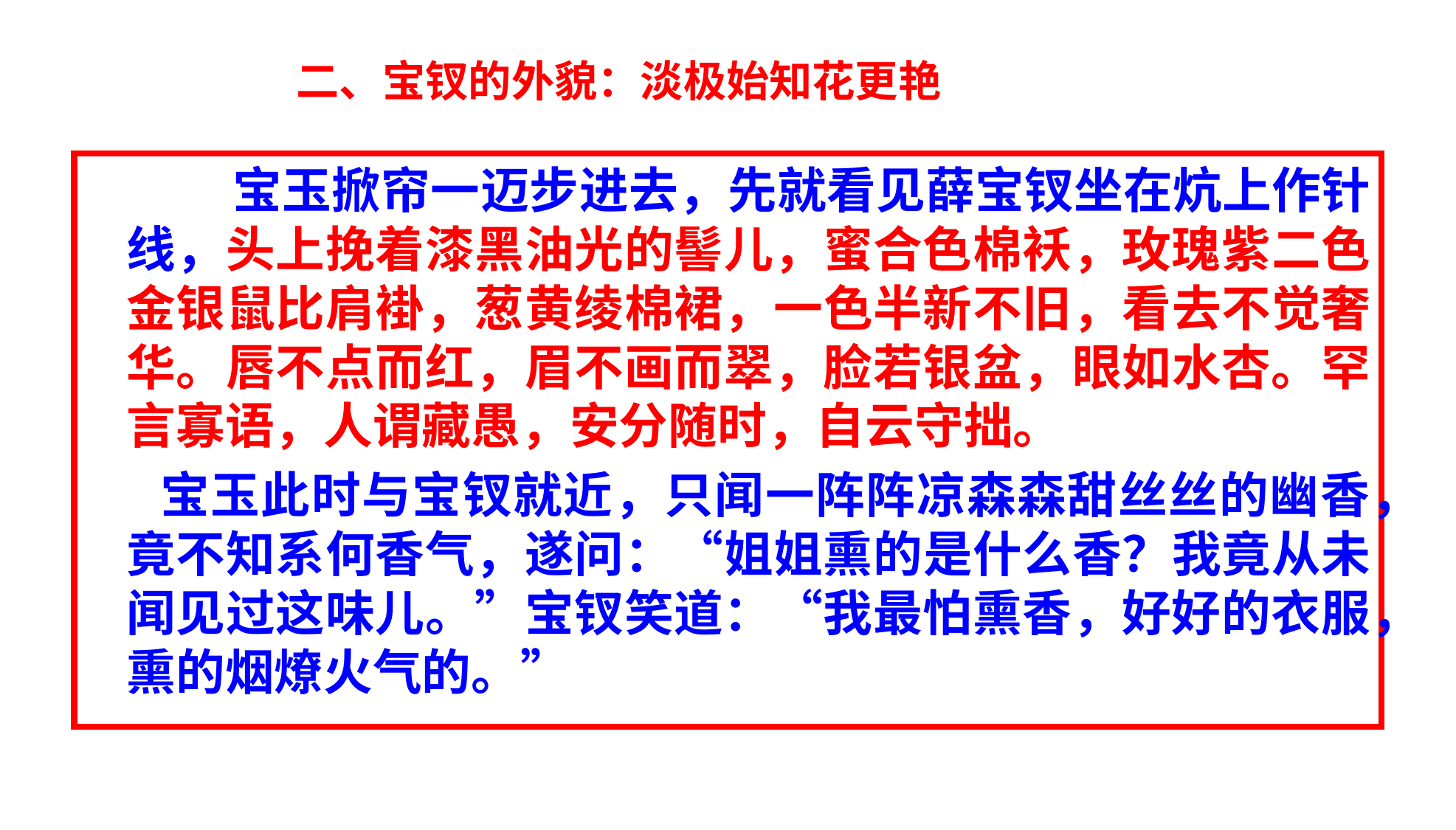

二、宝钗的外貌：淡极始知花更艳
            宝玉掀帘一迈步进去，先就看见薛宝钗坐在炕上作针线，头上挽着漆黑油光的髻儿，蜜合色棉袄，玫瑰紫二色金银鼠比肩褂，葱黄绫棉裙，一色半新不旧，看去不觉奢华。唇不点而红，眉不画而翠，脸若银盆，眼如水杏。罕言寡语，人谓藏愚，安分随时，自云守拙。
     宝玉此时与宝钗就近，只闻一阵阵凉森森甜丝丝的幽香，竟不知系何香气，遂问：“姐姐熏的是什么香？我竟从未闻见过这味儿。”宝钗笑道：“我最怕熏香，好好的衣服，熏的烟燎火气的。”